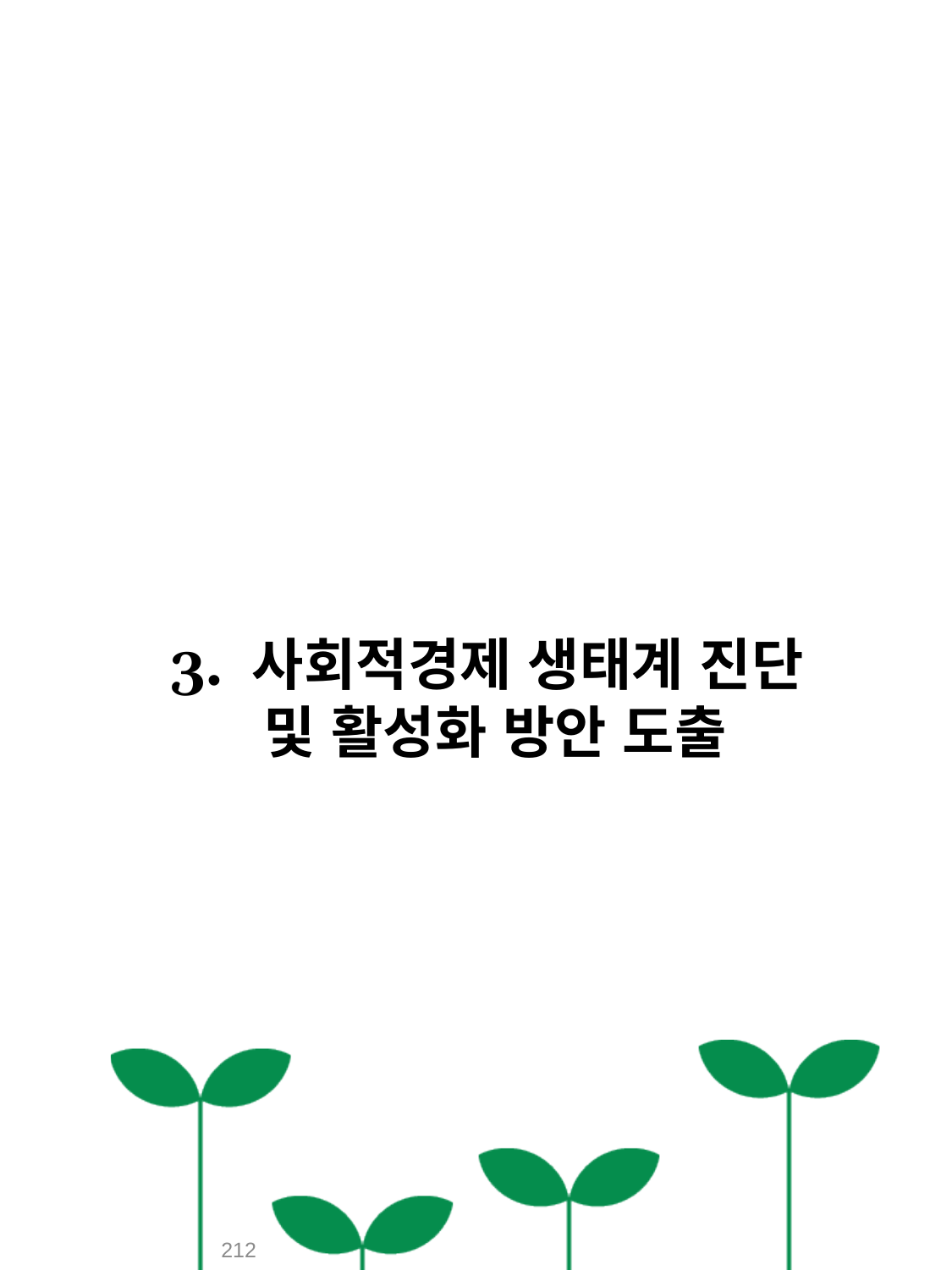

3. 사회적경제 생태계 진단
및 활성화 방안 도출
212